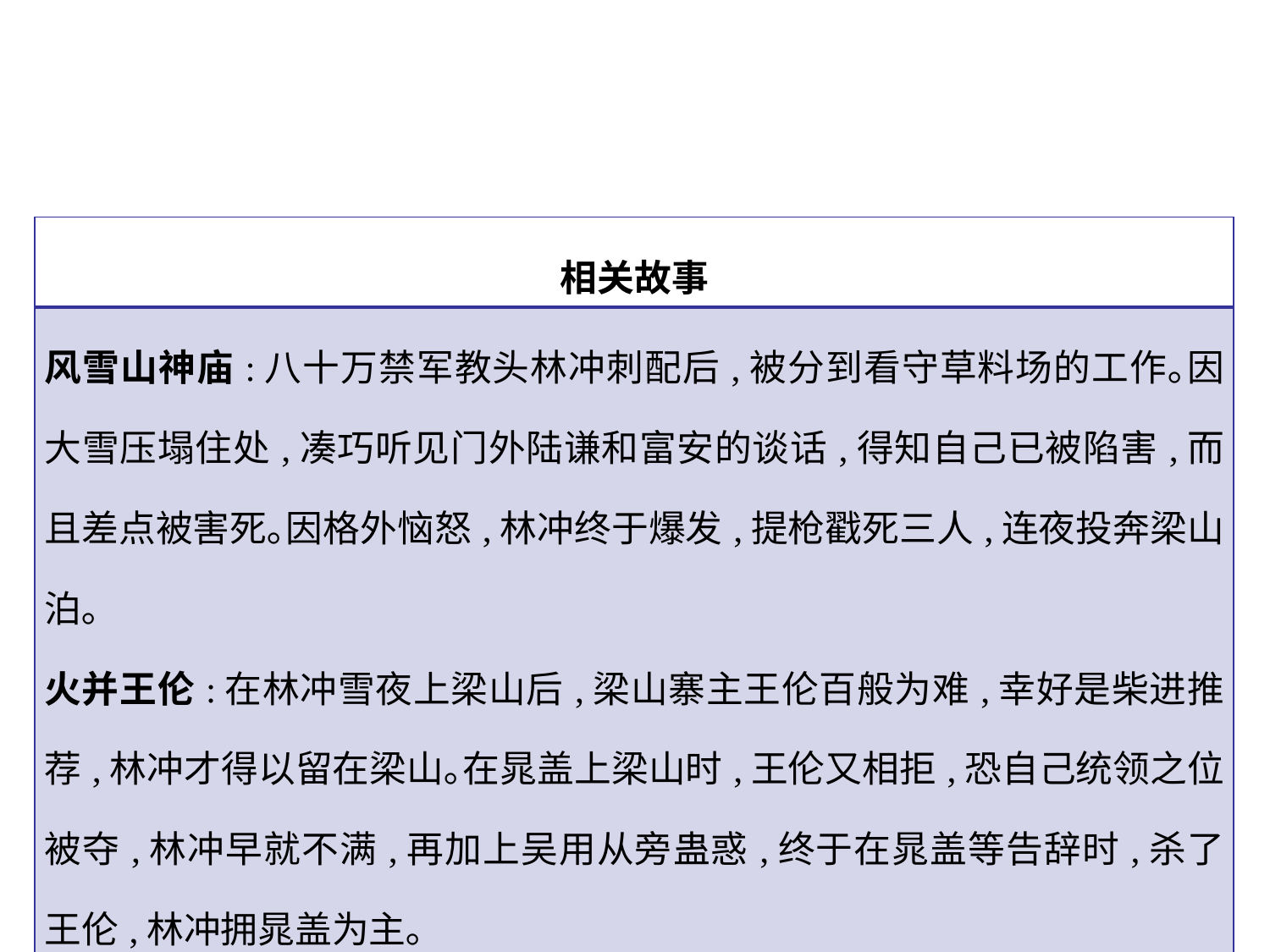

| 相关故事 |
| --- |
| 风雪山神庙:八十万禁军教头林冲刺配后,被分到看守草料场的工作｡因大雪压塌住处,凑巧听见门外陆谦和富安的谈话,得知自己已被陷害,而且差点被害死｡因格外恼怒,林冲终于爆发,提枪戳死三人,连夜投奔梁山泊｡ 火并王伦:在林冲雪夜上梁山后,梁山寨主王伦百般为难,幸好是柴进推荐,林冲才得以留在梁山｡在晁盖上梁山时,王伦又相拒,恐自己统领之位被夺,林冲早就不满,再加上吴用从旁蛊惑,终于在晁盖等告辞时,杀了王伦,林冲拥晁盖为主｡ |